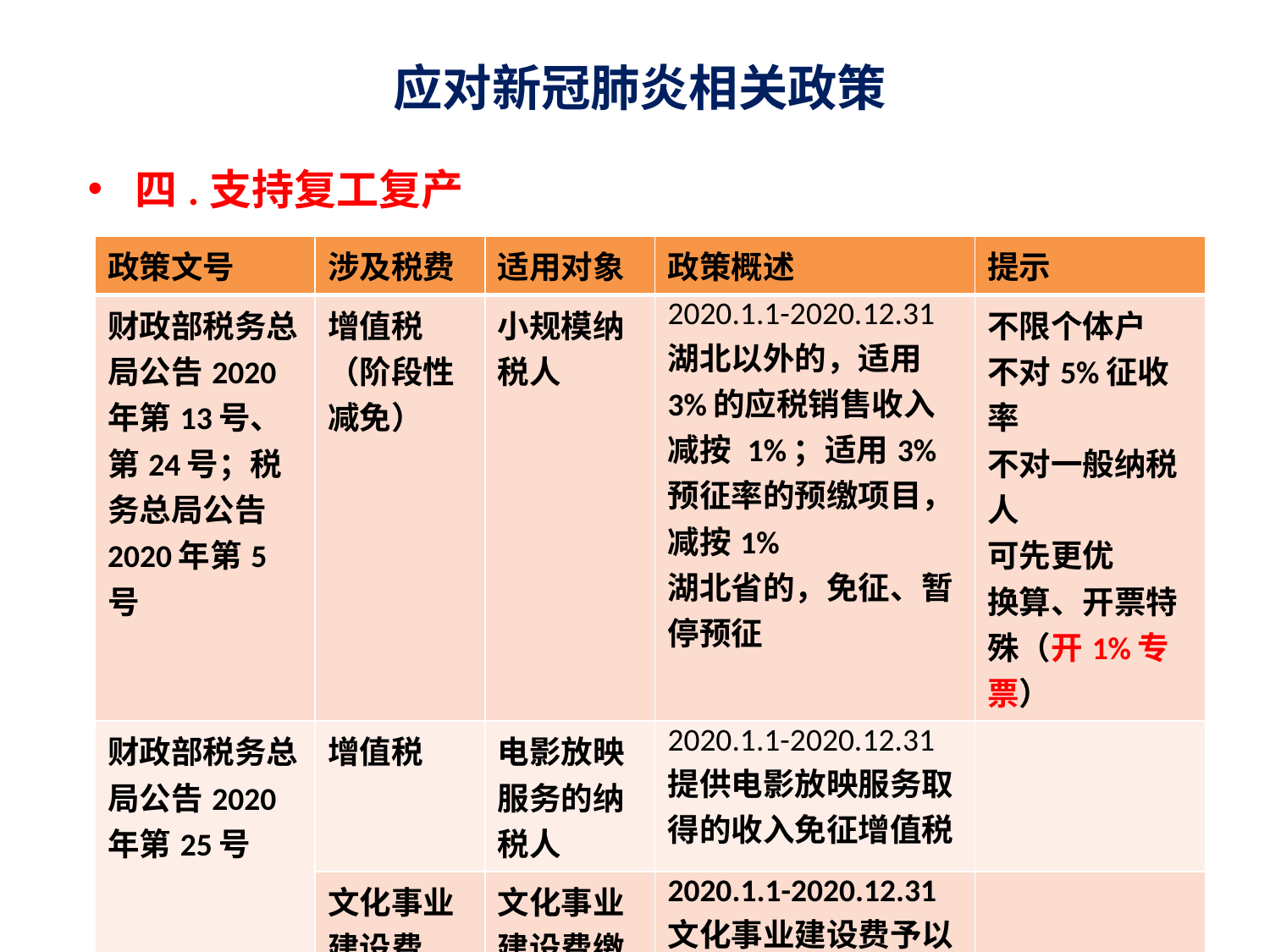

# 应对新冠肺炎相关政策
四.支持复工复产

| 政策文号 | 涉及税费 | 适用对象 | 政策概述 | 提示 |
| --- | --- | --- | --- | --- |
| 财政部税务总局公告2020年第13号、第24号；税务总局公告2020年第5号 | 增值税（阶段性减免） | 小规模纳税人 | 2020.1.1-2020.12.31湖北以外的，适用3%的应税销售收入减按 1%；适用3%预征率的预缴项目，减按1% 湖北省的，免征、暂停预征 | 不限个体户 不对5%征收率 不对一般纳税人 可先更优 换算、开票特殊（开1%专票） |
| 财政部税务总局公告2020年第25号 | 增值税 | 电影放映服务的纳税人 | 2020.1.1-2020.12.31 提供电影放映服务取得的收入免征增值税 |  |
|  | 文化事业建设费 | 文化事业建设费缴费人 | 2020.1.1-2020.12.31 文化事业建设费予以免征 |  |